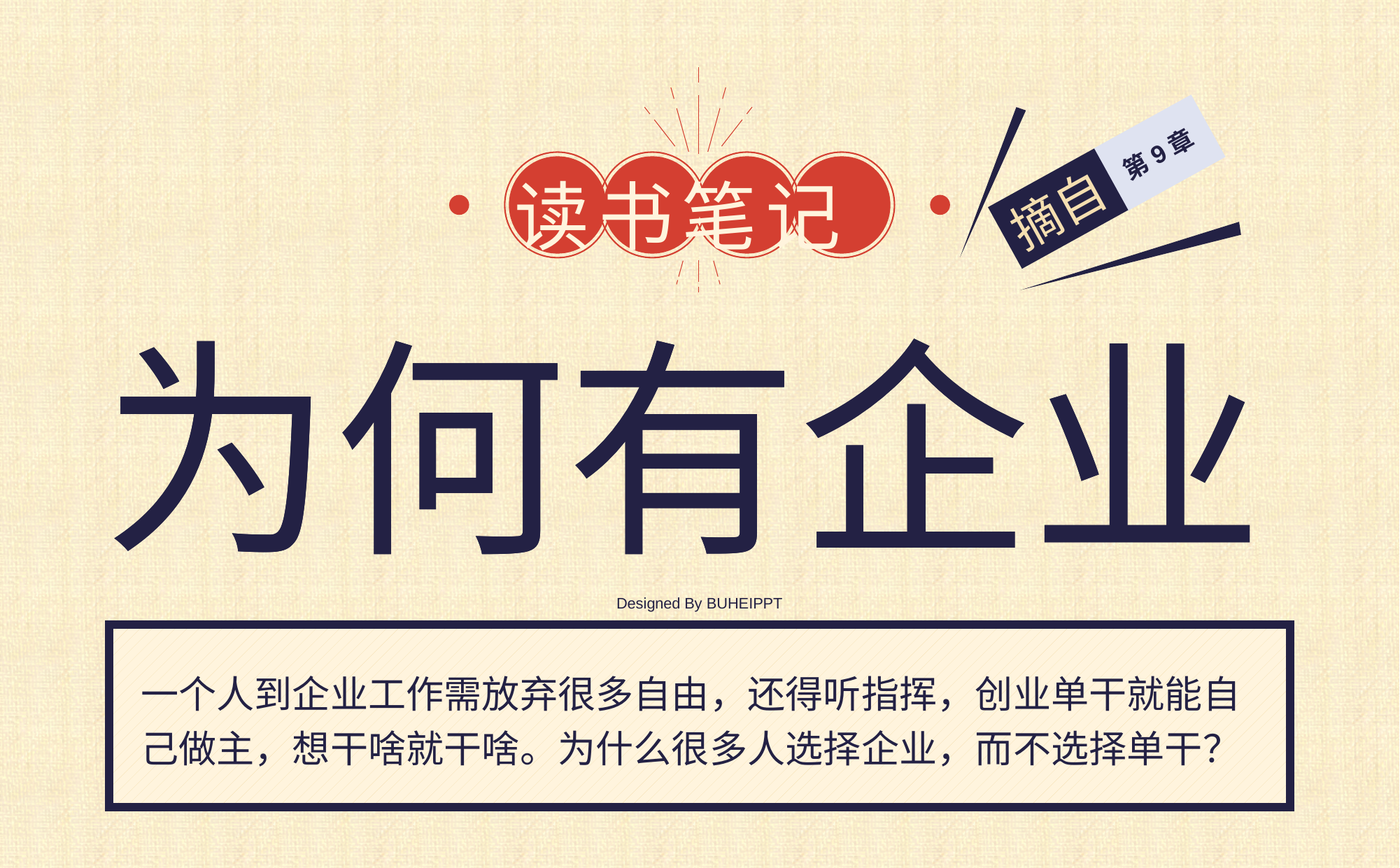

读书笔记

第9章

摘自
为何有企业
为何有企业
Designed By BUHEIPPT
一个人到企业工作需放弃很多自由，还得听指挥，创业单干就能自己做主，想干啥就干啥。为什么很多人选择企业，而不选择单干？